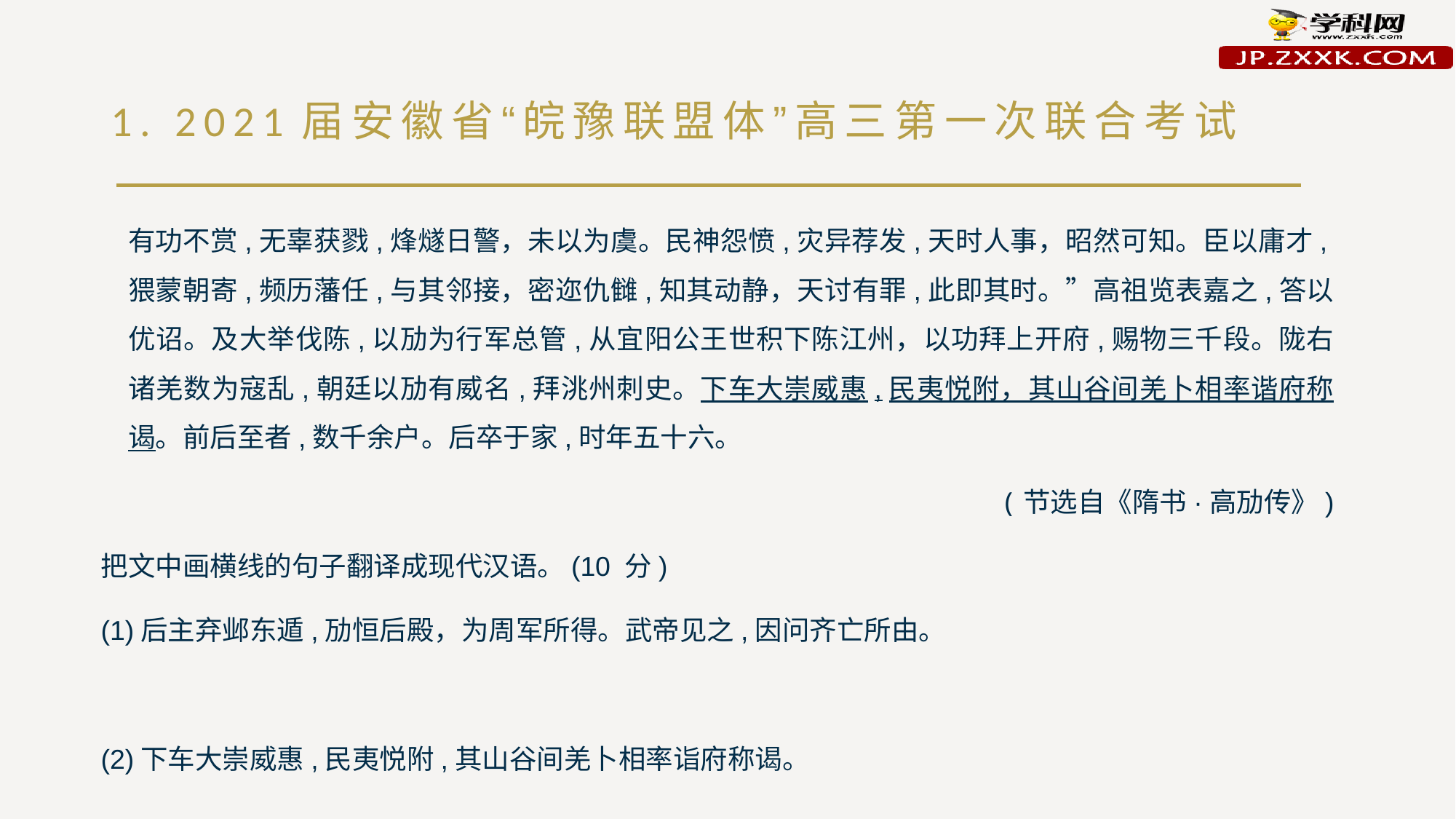

# 1. 2021届安徽省“皖豫联盟体”高三第一次联合考试
有功不赏,无辜获戮,烽燧日警，未以为虞。民神怨愤,灾异荐发,天时人事，昭然可知。臣以庸才,猥蒙朝寄,频历藩任,与其邻接，密迩仇雠,知其动静，天讨有罪,此即其时。”高祖览表嘉之,答以优诏。及大举伐陈,以劢为行军总管,从宜阳公王世积下陈江州，以功拜上开府,赐物三千段。陇右诸羌数为寇乱,朝廷以劢有威名,拜洮州刺史。下车大崇威惠,民夷悦附，其山谷间羌卜相率谐府称谒。前后至者,数千余户。后卒于家,时年五十六。
(节选自《隋书·高劢传》)
把文中画横线的句子翻译成现代汉语。(10 分)
(1)后主弃邺东遁,劢恒后殿，为周军所得。武帝见之,因问齐亡所由。

(2)下车大崇威惠,民夷悦附,其山谷间羌卜相率诣府称谒。